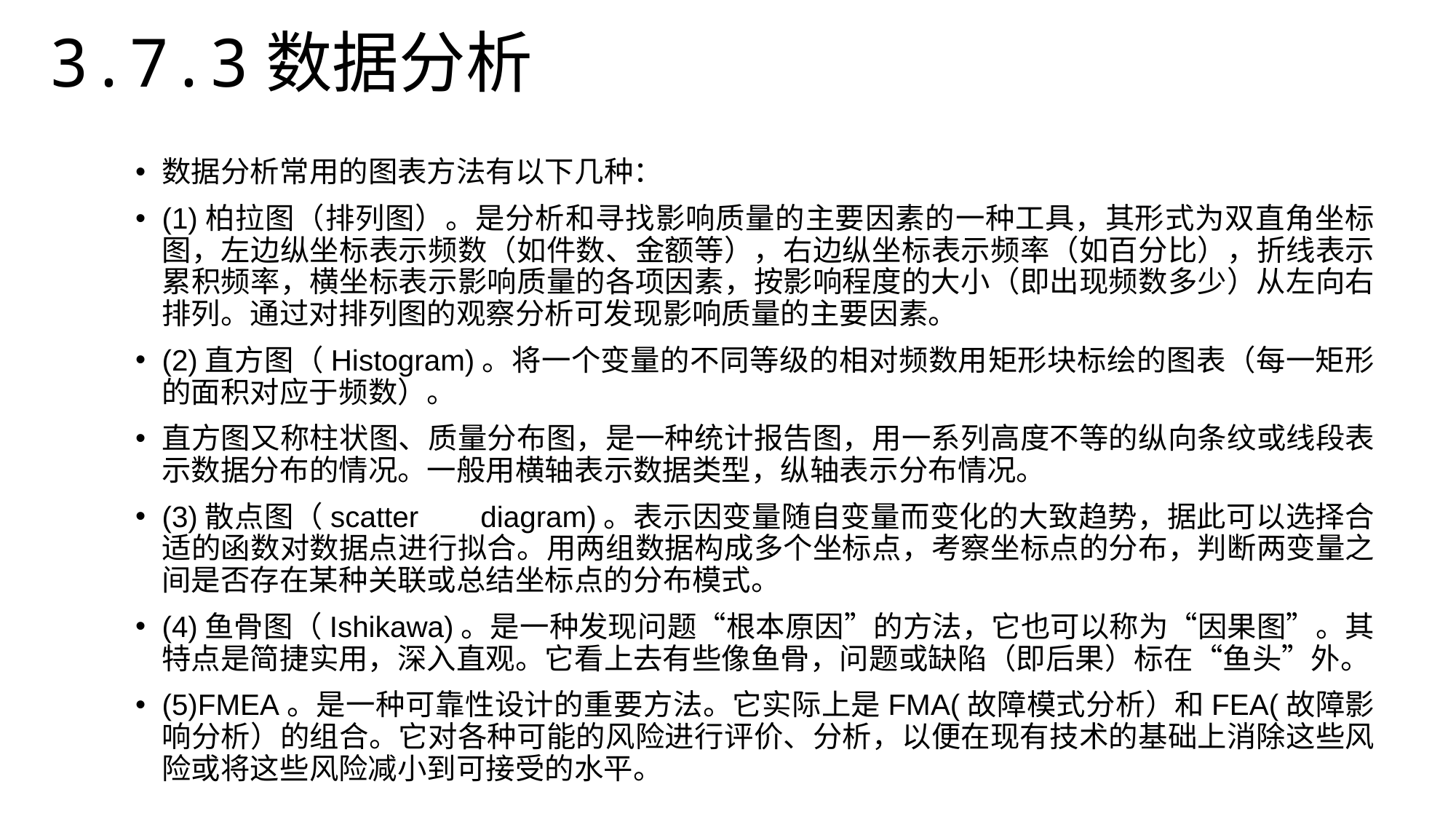

3.7.3数据分析

数据分析常用的图表方法有以下几种：
(1)柏拉图（排列图）。是分析和寻找影响质量的主要因素的一种工具，其形式为双直角坐标图，左边纵坐标表示频数（如件数、金额等），右边纵坐标表示频率（如百分比），折线表示累积频率，横坐标表示影响质量的各项因素，按影响程度的大小（即出现频数多少）从左向右排列。通过对排列图的观察分析可发现影响质量的主要因素。
(2)直方图（Histogram)。将一个变量的不同等级的相对频数用矩形块标绘的图表（每一矩形的面积对应于频数）。
直方图又称柱状图、质量分布图，是一种统计报告图，用一系列高度不等的纵向条纹或线段表示数据分布的情况。一般用横轴表示数据类型，纵轴表示分布情况。
(3)散点图（scatter	diagram)。表示因变量随自变量而变化的大致趋势，据此可以选择合适的函数对数据点进行拟合。用两组数据构成多个坐标点，考察坐标点的分布，判断两变量之间是否存在某种关联或总结坐标点的分布模式。
(4)鱼骨图（Ishikawa)。是一种发现问题“根本原因”的方法，它也可以称为“因果图”。其特点是简捷实用，深入直观。它看上去有些像鱼骨，问题或缺陷（即后果）标在“鱼头”外。
(5)FMEA。是一种可靠性设计的重要方法。它实际上是FMA(故障模式分析）和FEA(故障影响分析）的组合。它对各种可能的风险进行评价、分析，以便在现有技术的基础上消除这些风险或将这些风险减小到可接受的水平。